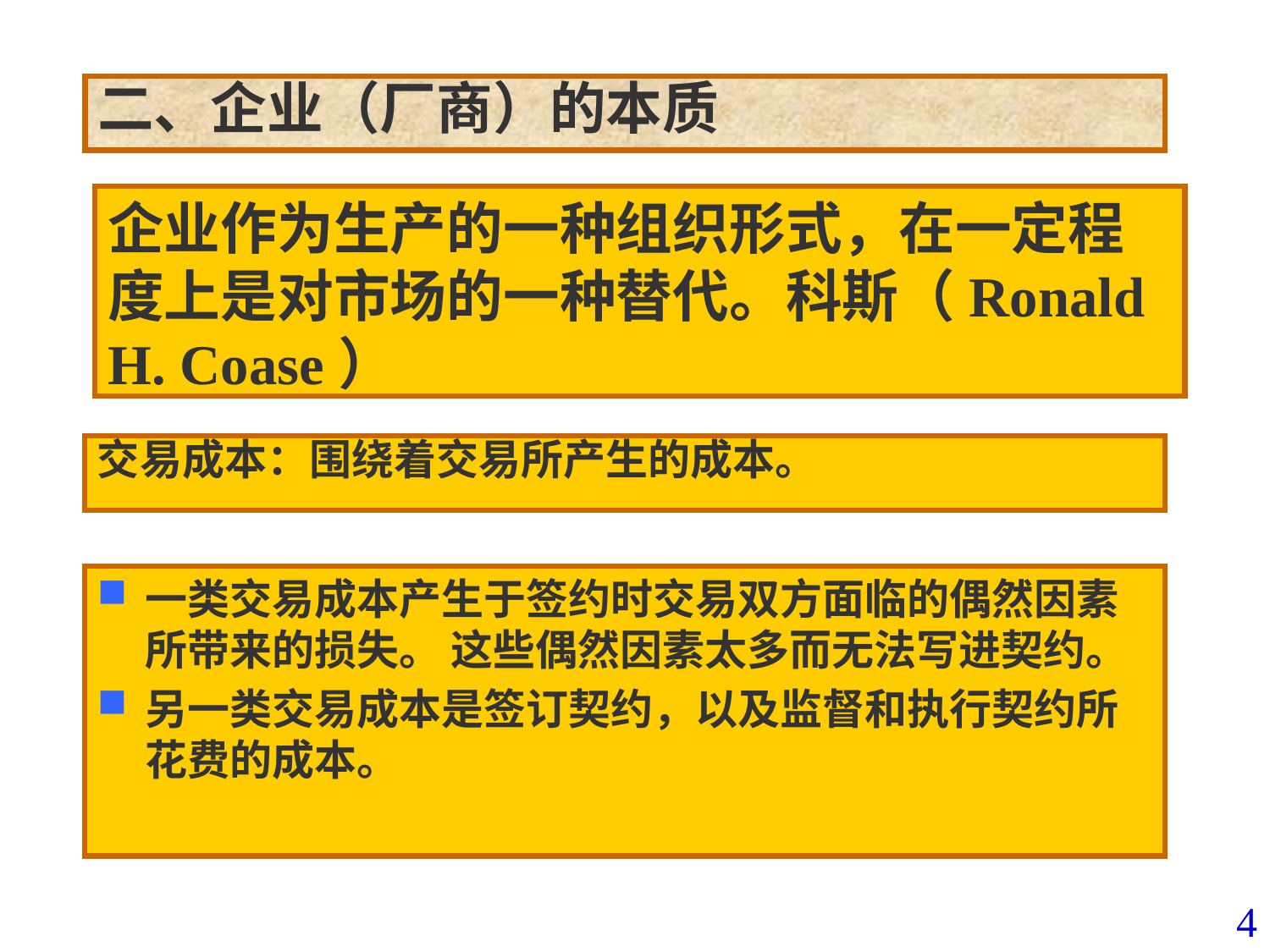

二、企业（厂商）的本质
企业作为生产的一种组织形式，在一定程度上是对市场的一种替代。科斯（Ronald H. Coase）
交易成本：围绕着交易所产生的成本。
一类交易成本产生于签约时交易双方面临的偶然因素所带来的损失。 这些偶然因素太多而无法写进契约。
另一类交易成本是签订契约，以及监督和执行契约所花费的成本。
4